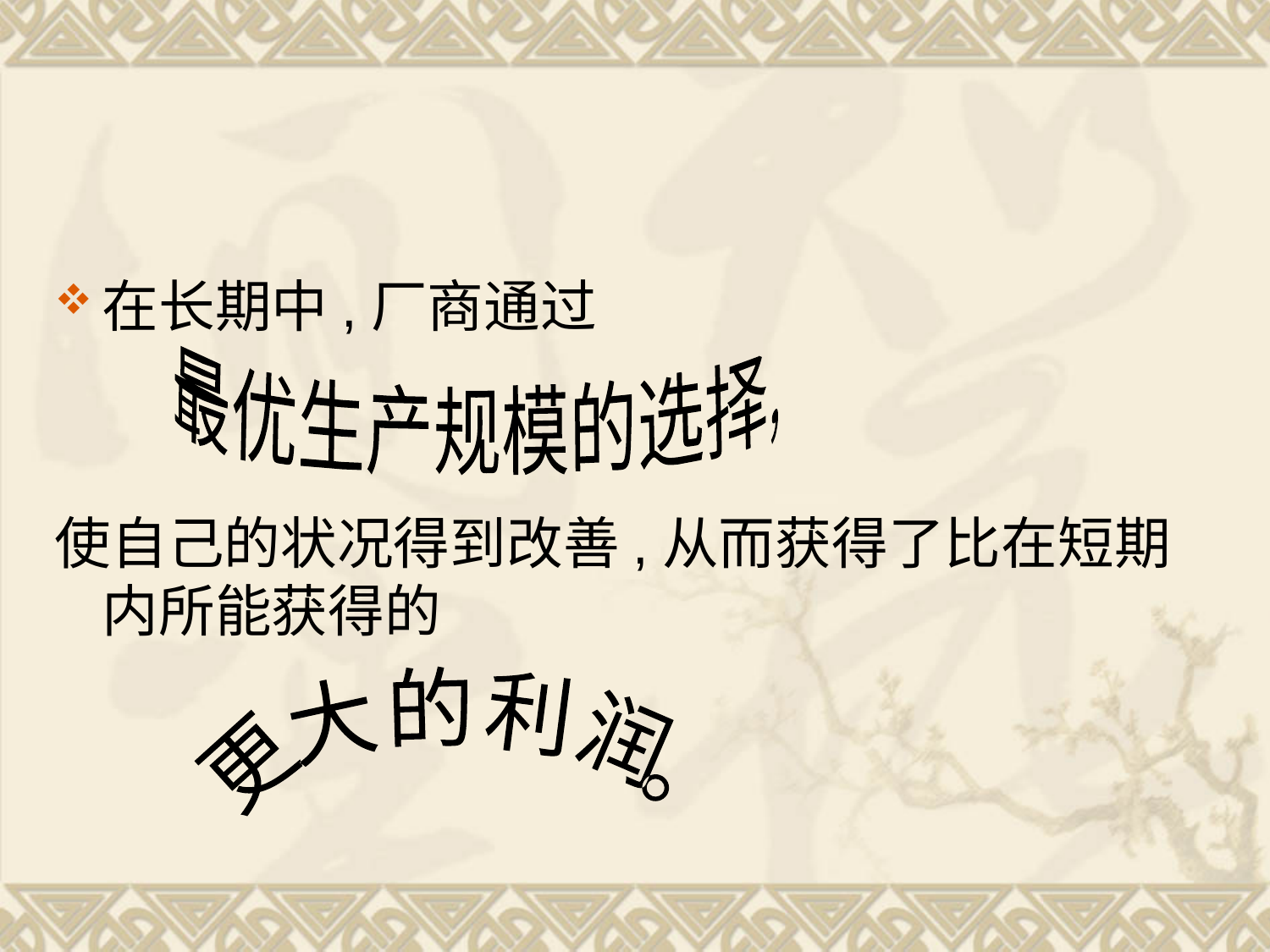

#
在长期中,厂商通过

使自己的状况得到改善,从而获得了比在短期内所能获得的
最优生产规模的选择,
更大的利润。